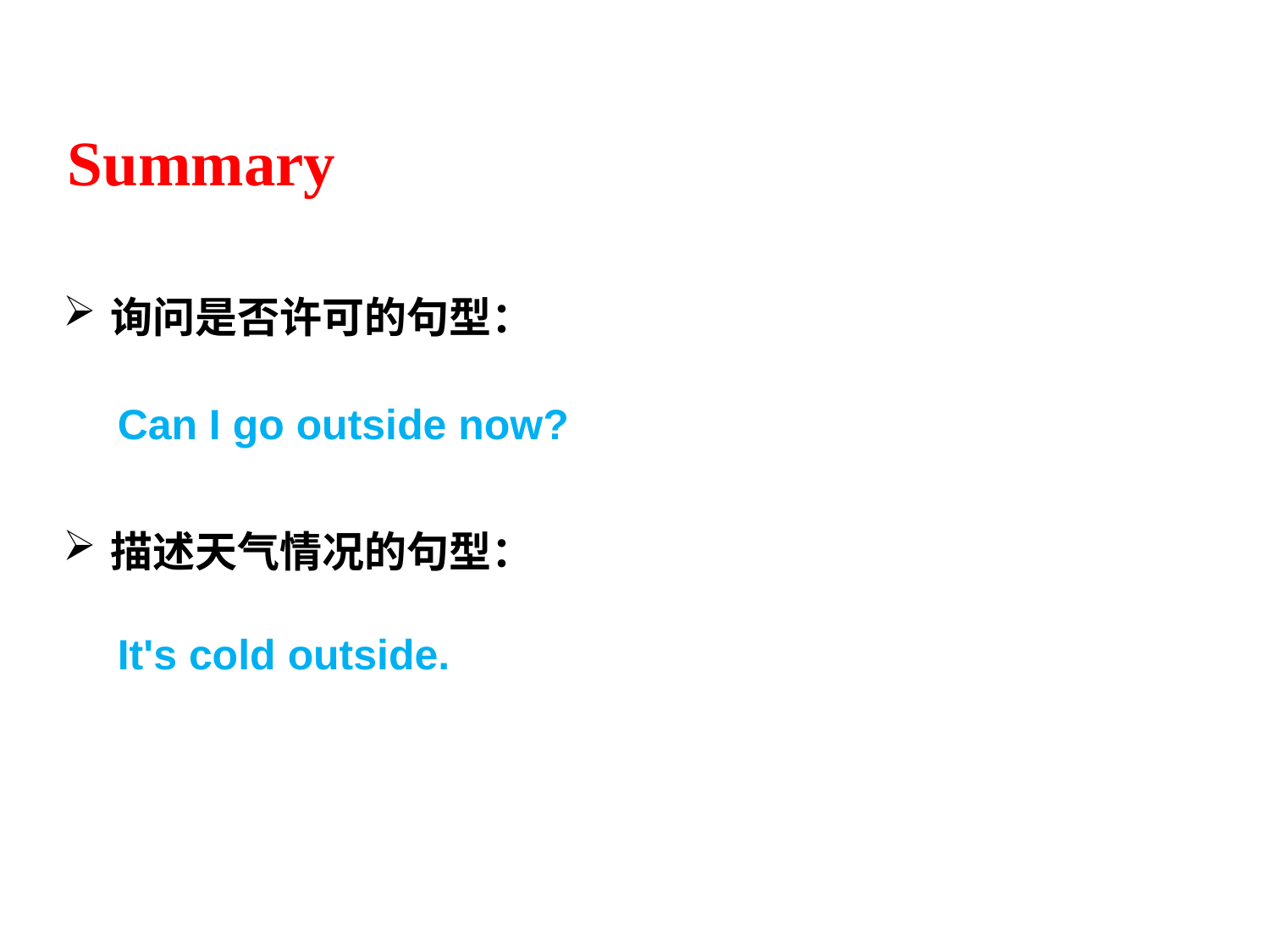

Summary
询问是否许可的句型：
Can I go outside now?
描述天气情况的句型：
It's cold outside.